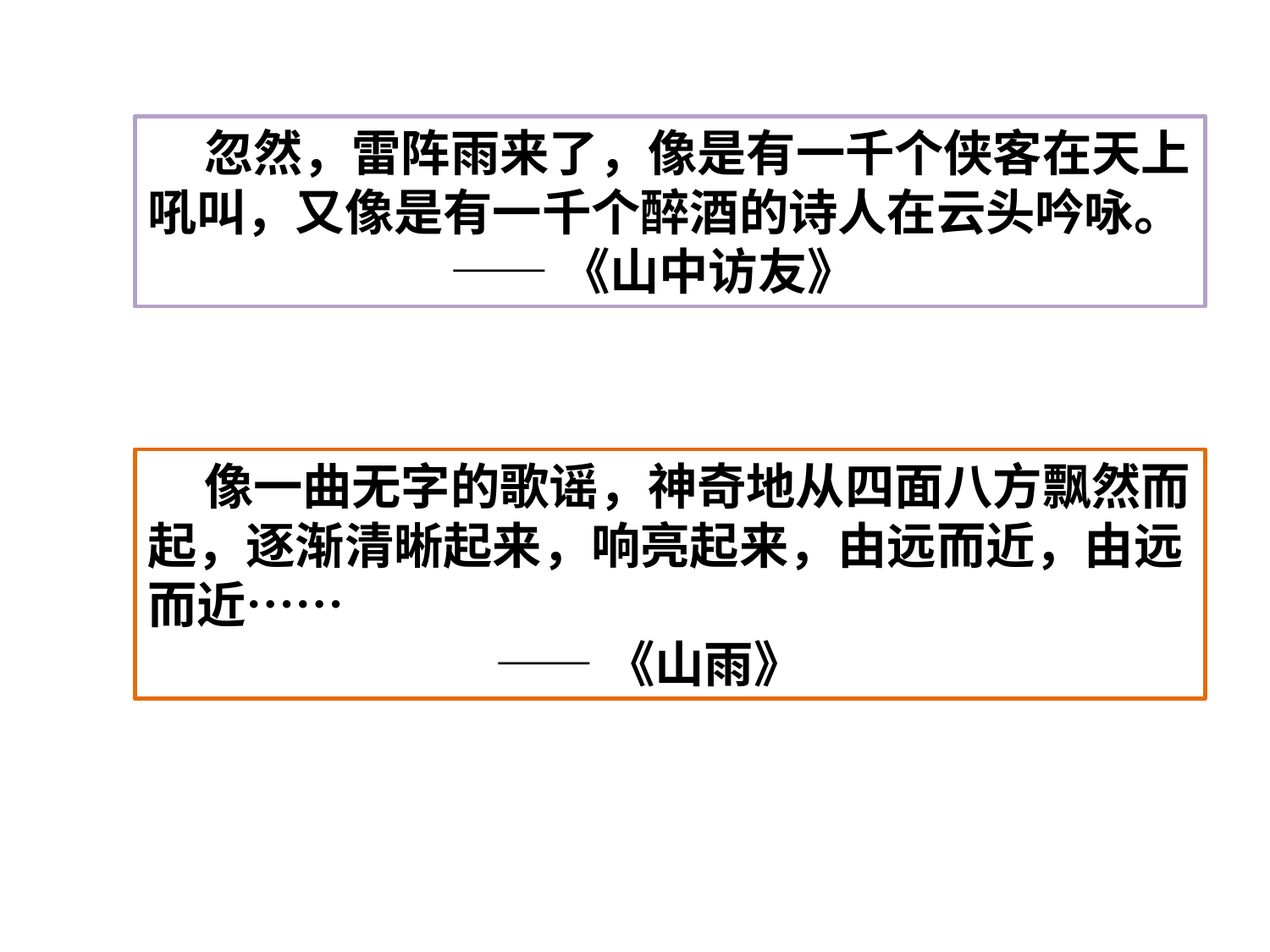

忽然，雷阵雨来了，像是有一千个侠客在天上吼叫，又像是有一千个醉酒的诗人在云头吟咏。
                           ——《山中访友》
    像一曲无字的歌谣，神奇地从四面八方飘然而起，逐渐清晰起来，响亮起来，由远而近，由远而近……
                               ——《山雨》